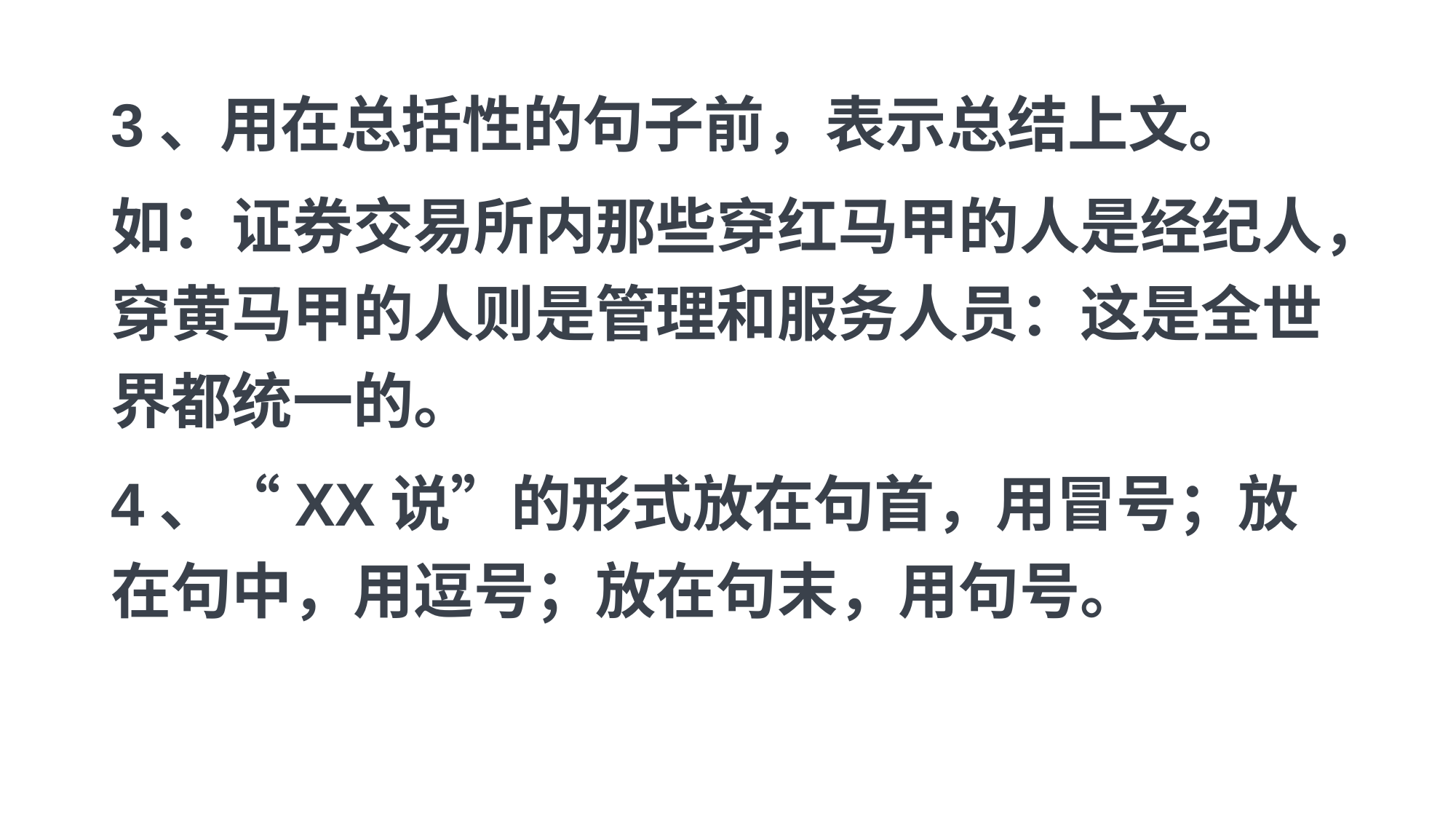

3、用在总括性的句子前，表示总结上文。
如：证券交易所内那些穿红马甲的人是经纪人，穿黄马甲的人则是管理和服务人员：这是全世界都统一的。
4、“XX说”的形式放在句首，用冒号；放在句中，用逗号；放在句末，用句号。